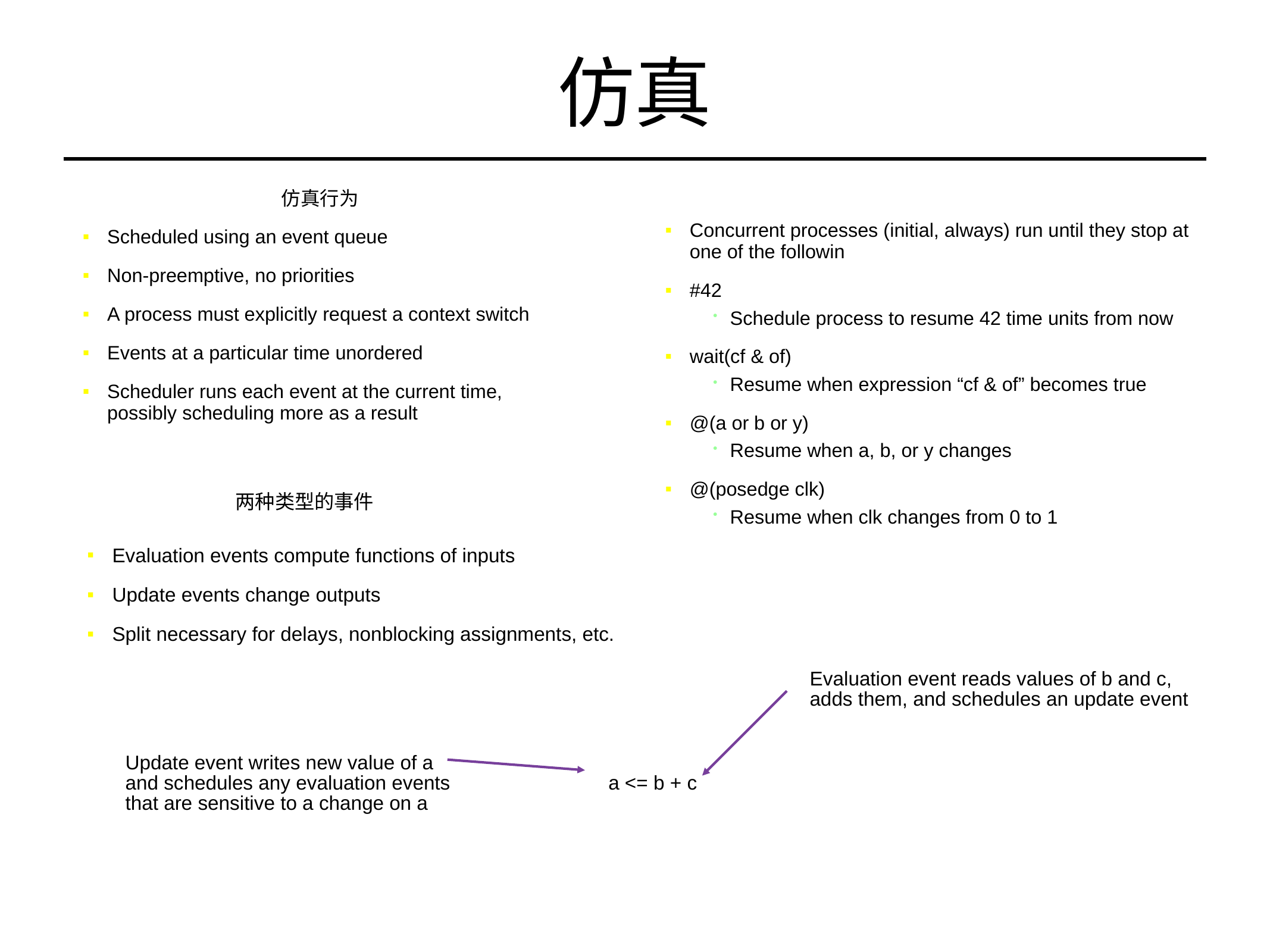

# 仿真
仿真行为
Scheduled using an event queue
Non-preemptive, no priorities
A process must explicitly request a context switch
Events at a particular time unordered
Scheduler runs each event at the current time, possibly scheduling more as a result
Concurrent processes (initial, always) run until they stop at one of the followin
#42
Schedule process to resume 42 time units from now
wait(cf & of)
Resume when expression “cf & of” becomes true
@(a or b or y)
Resume when a, b, or y changes
@(posedge clk)
Resume when clk changes from 0 to 1
两种类型的事件
Evaluation events compute functions of inputs
Update events change outputs
Split necessary for delays, nonblocking assignments, etc.
Evaluation event reads values of b and c, adds them, and schedules an update event

Update event writes new value of a and schedules any evaluation events that are sensitive to a change on a

a <= b + c